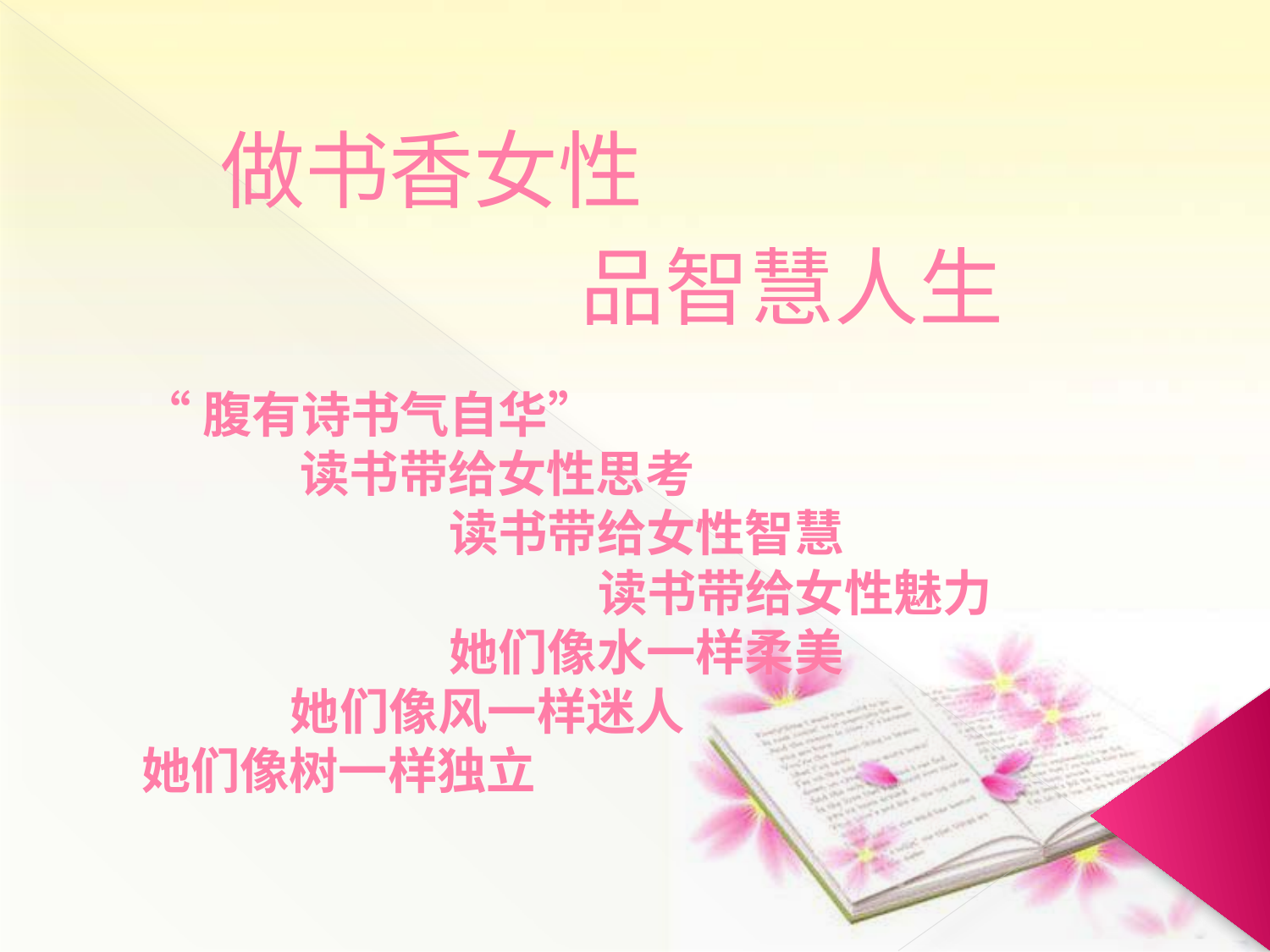

做书香女性
#
品智慧人生
“腹有诗书气自华”
读书带给女性思考
读书带给女性智慧
读书带给女性魅力
她们像水一样柔美
她们像风一样迷人
她们像树一样独立